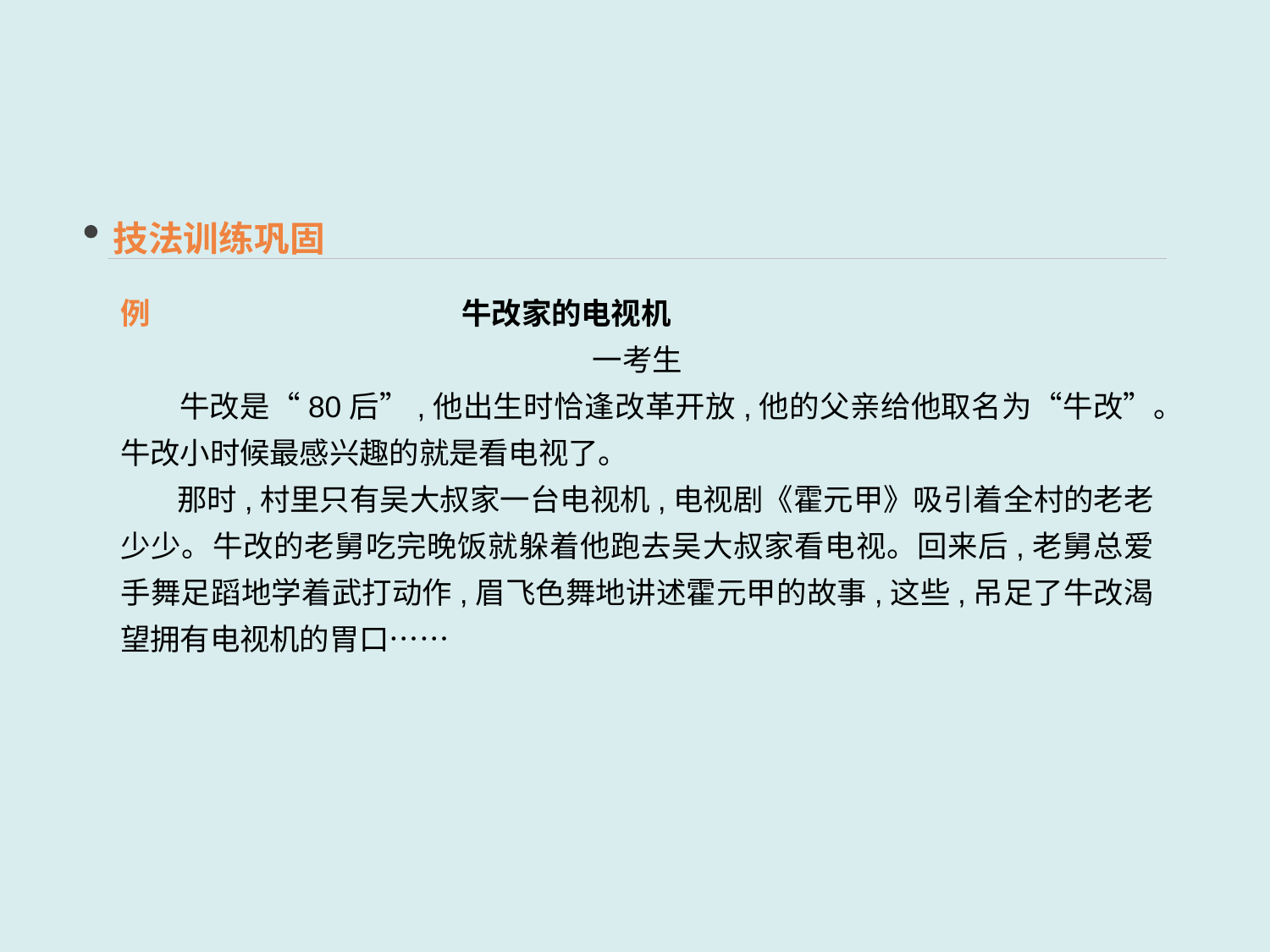

技法训练巩固

例                                              牛改家的电视机
一考生
       牛改是“80后”,他出生时恰逢改革开放,他的父亲给他取名为“牛改”。牛改小时候最感兴趣的就是看电视了。
       那时,村里只有吴大叔家一台电视机,电视剧《霍元甲》吸引着全村的老老少少。牛改的老舅吃完晚饭就躲着他跑去吴大叔家看电视。回来后,老舅总爱手舞足蹈地学着武打动作,眉飞色舞地讲述霍元甲的故事,这些,吊足了牛改渴望拥有电视机的胃口……